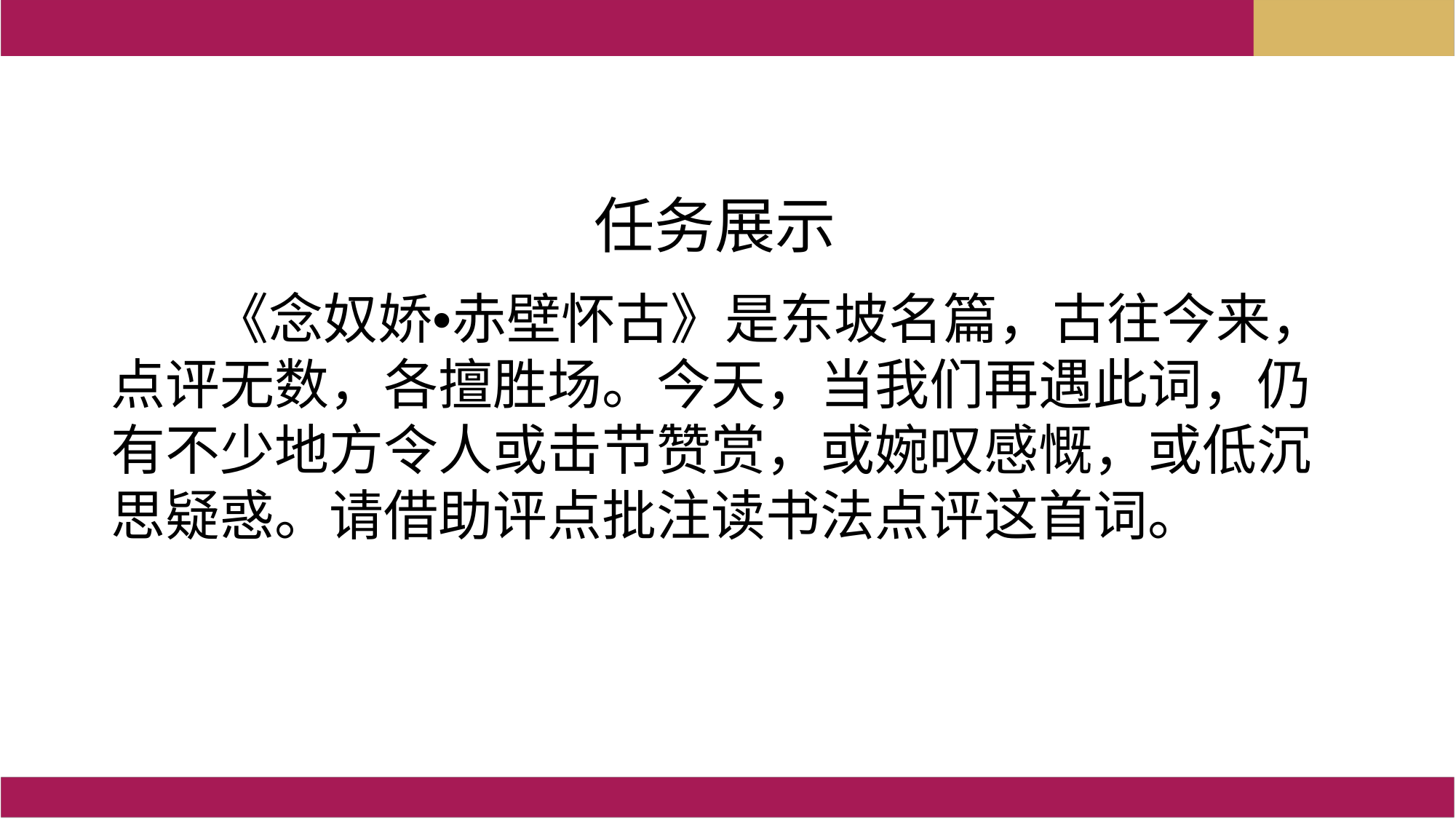

任务展示
      《念奴娇•赤壁怀古》是东坡名篇，古往今来，点评无数，各擅胜场。今天，当我们再遇此词，仍有不少地方令人或击节赞赏，或婉叹感慨，或低沉思疑惑。请借助评点批注读书法点评这首词。